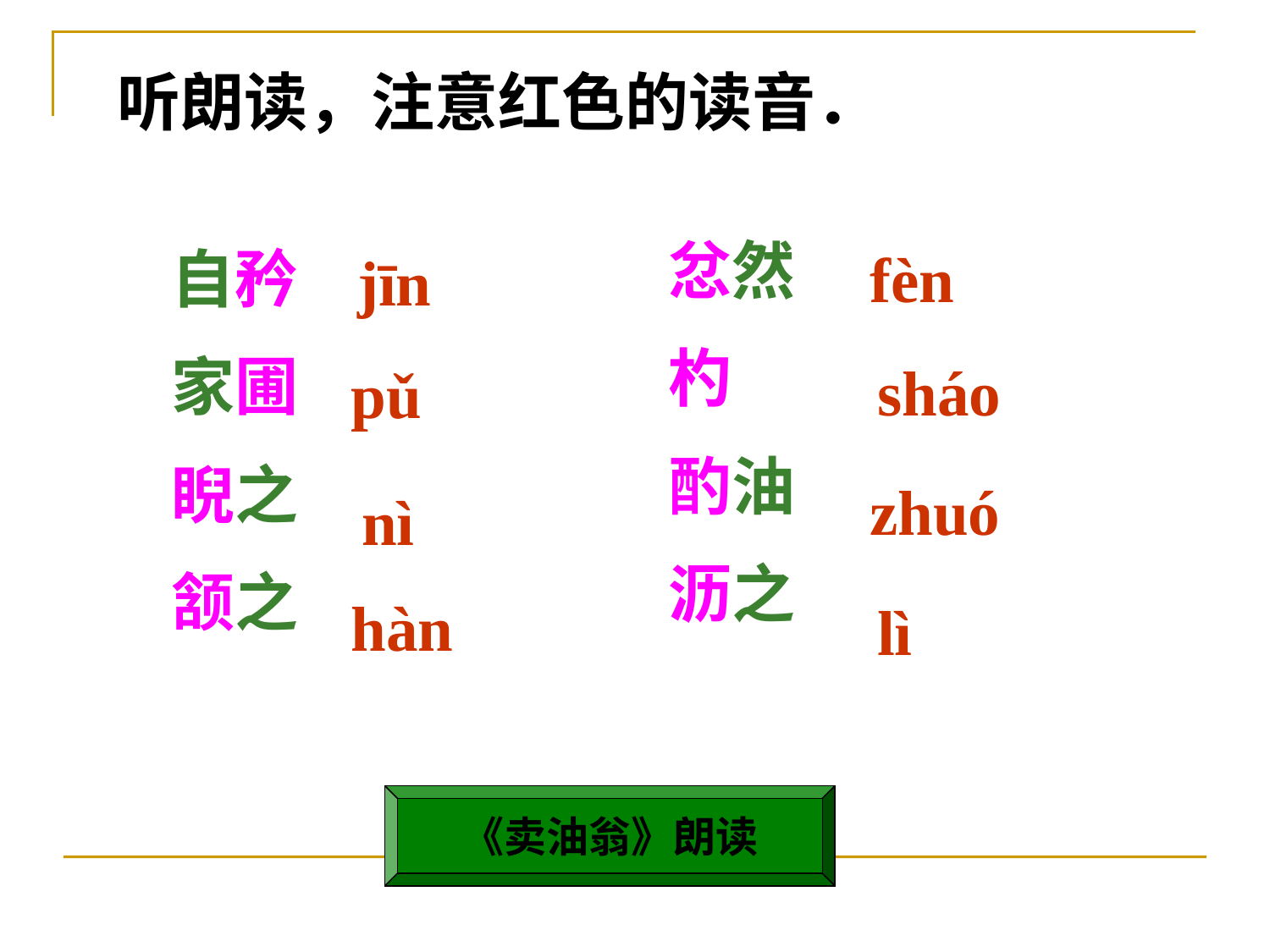

听朗读，注意红色的读音．

忿然
杓
酌油
沥之
自矜
家圃
睨之
颔之

fèn
jīn
sháo
pǔ
zhuó
nì
hàn
lì
《卖油翁》朗读